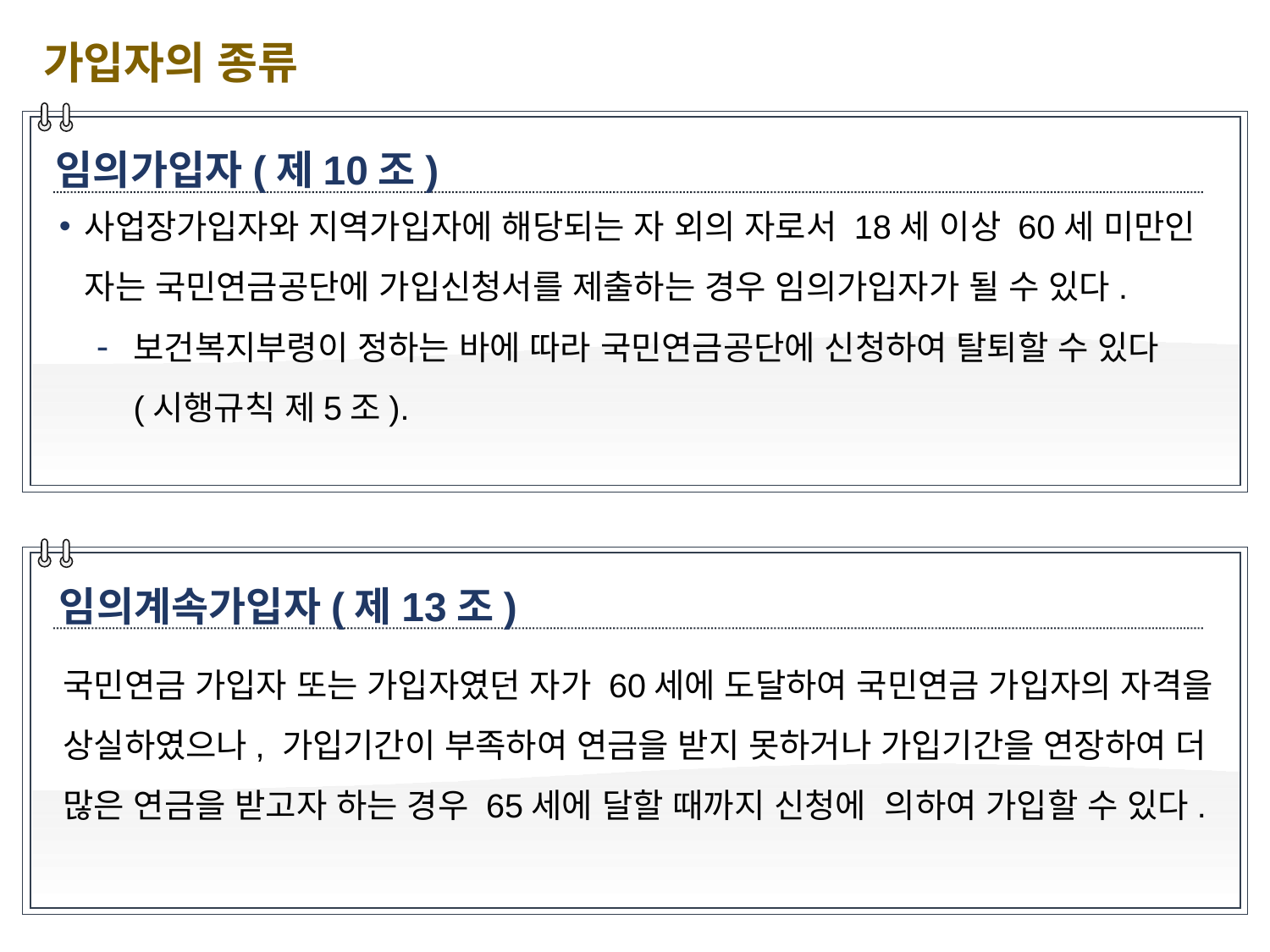

가입자의 종류

임의가입자(제10조)
사업장가입자와 지역가입자에 해당되는 자 외의 자로서 18세 이상 60세 미만인 자는 국민연금공단에 가입신청서를 제출하는 경우 임의가입자가 될 수 있다.
보건복지부령이 정하는 바에 따라 국민연금공단에 신청하여 탈퇴할 수 있다(시행규칙 제5조).

임의계속가입자(제13조)

국민연금 가입자 또는 가입자였던 자가 60세에 도달하여 국민연금 가입자의 자격을 상실하였으나, 가입기간이 부족하여 연금을 받지 못하거나 가입기간을 연장하여 더 많은 연금을 받고자 하는 경우 65세에 달할 때까지 신청에  의하여 가입할 수 있다.